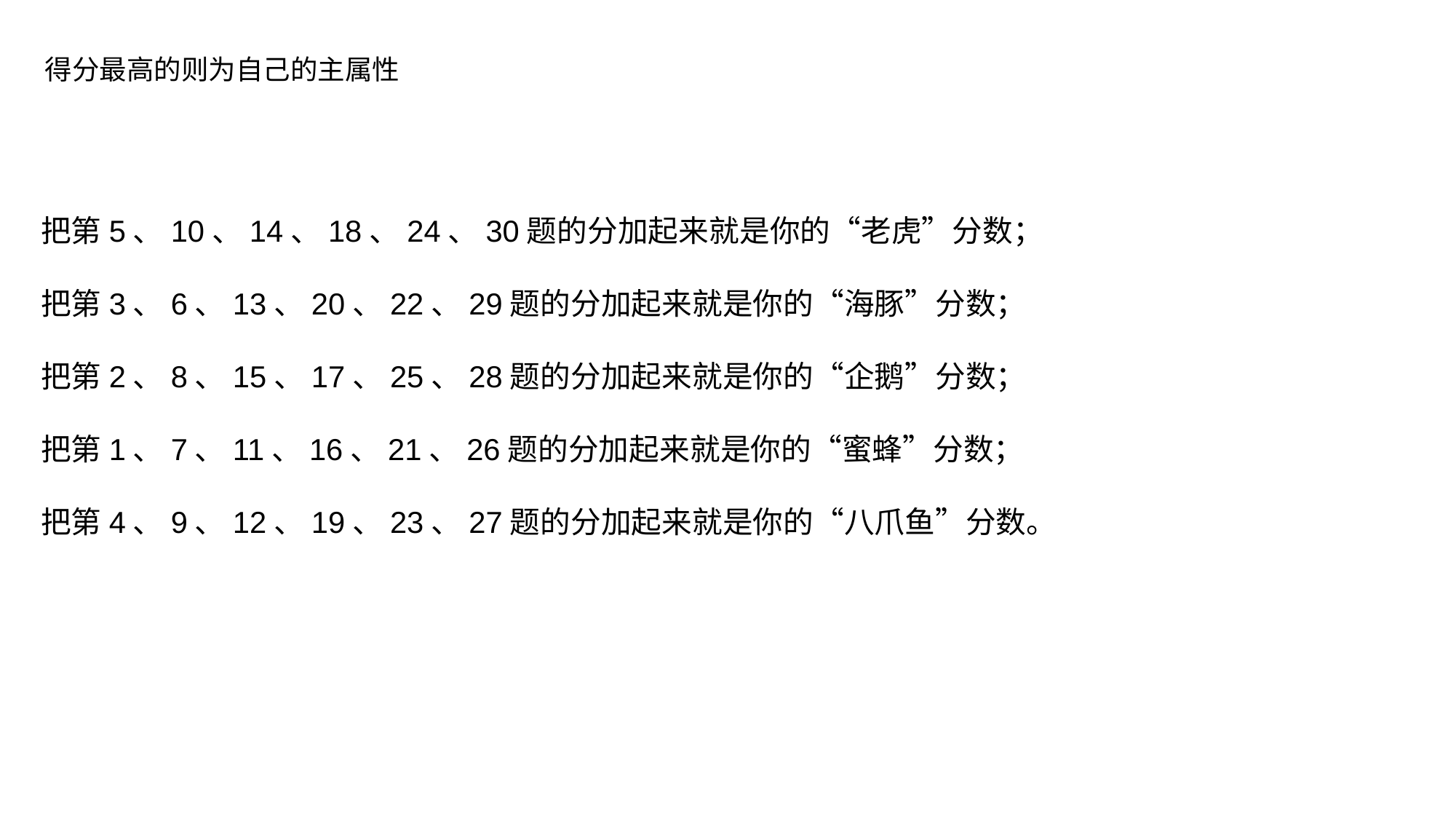

得分最高的则为自己的主属性
把第5、10、14、18、24、30题的分加起来就是你的“老虎”分数；

把第3、6、13、20、22、29题的分加起来就是你的“海豚”分数；

把第2、8、15、17、25、28题的分加起来就是你的“企鹅”分数；

把第1、7、11、16、21、26题的分加起来就是你的“蜜蜂”分数；

把第4、9、12、19、23、27题的分加起来就是你的“八爪鱼”分数。